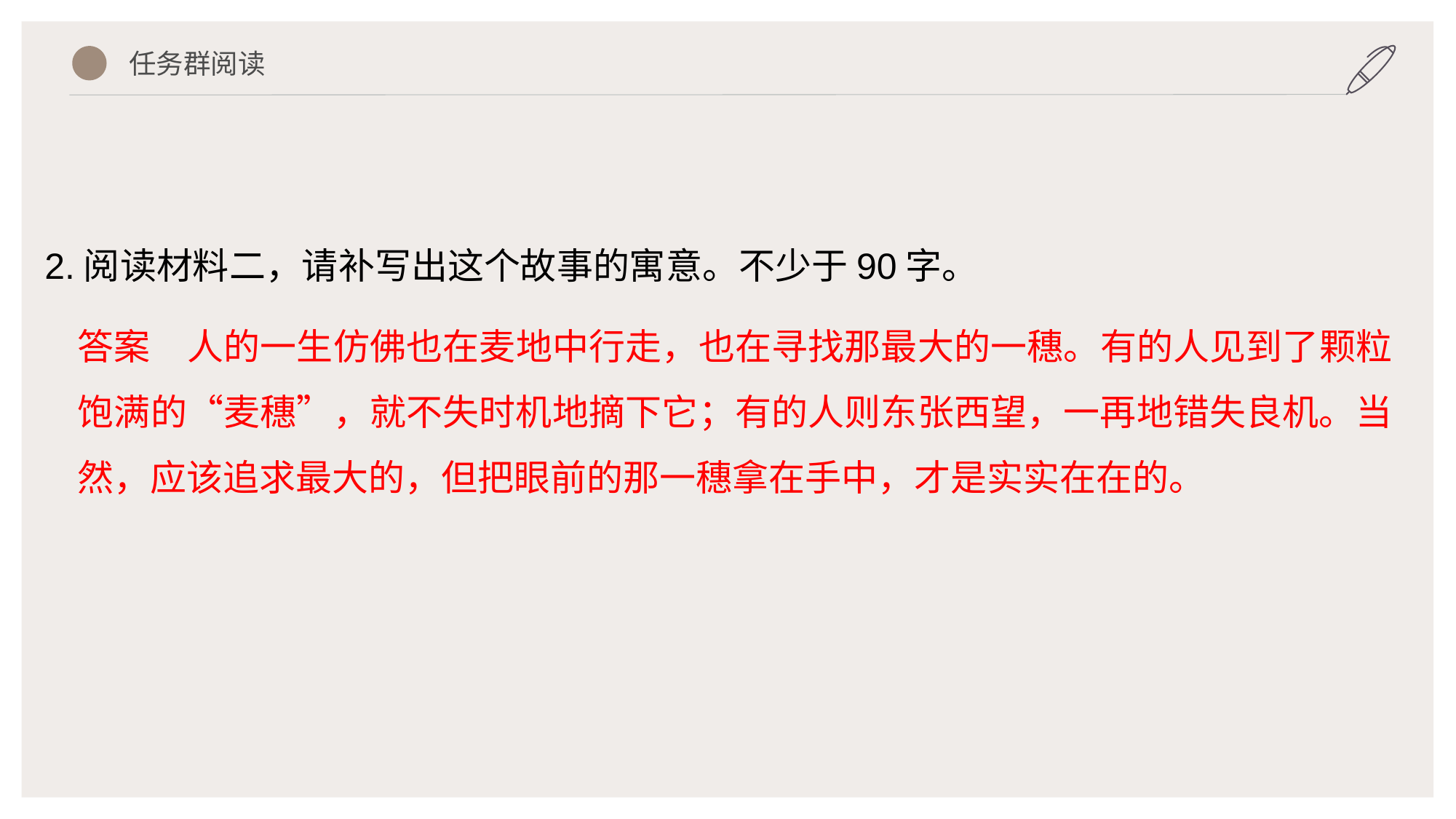

任务群阅读

2.阅读材料二，请补写出这个故事的寓意。不少于90字。
答案　人的一生仿佛也在麦地中行走，也在寻找那最大的一穗。有的人见到了颗粒饱满的“麦穗”，就不失时机地摘下它；有的人则东张西望，一再地错失良机。当然，应该追求最大的，但把眼前的那一穗拿在手中，才是实实在在的。